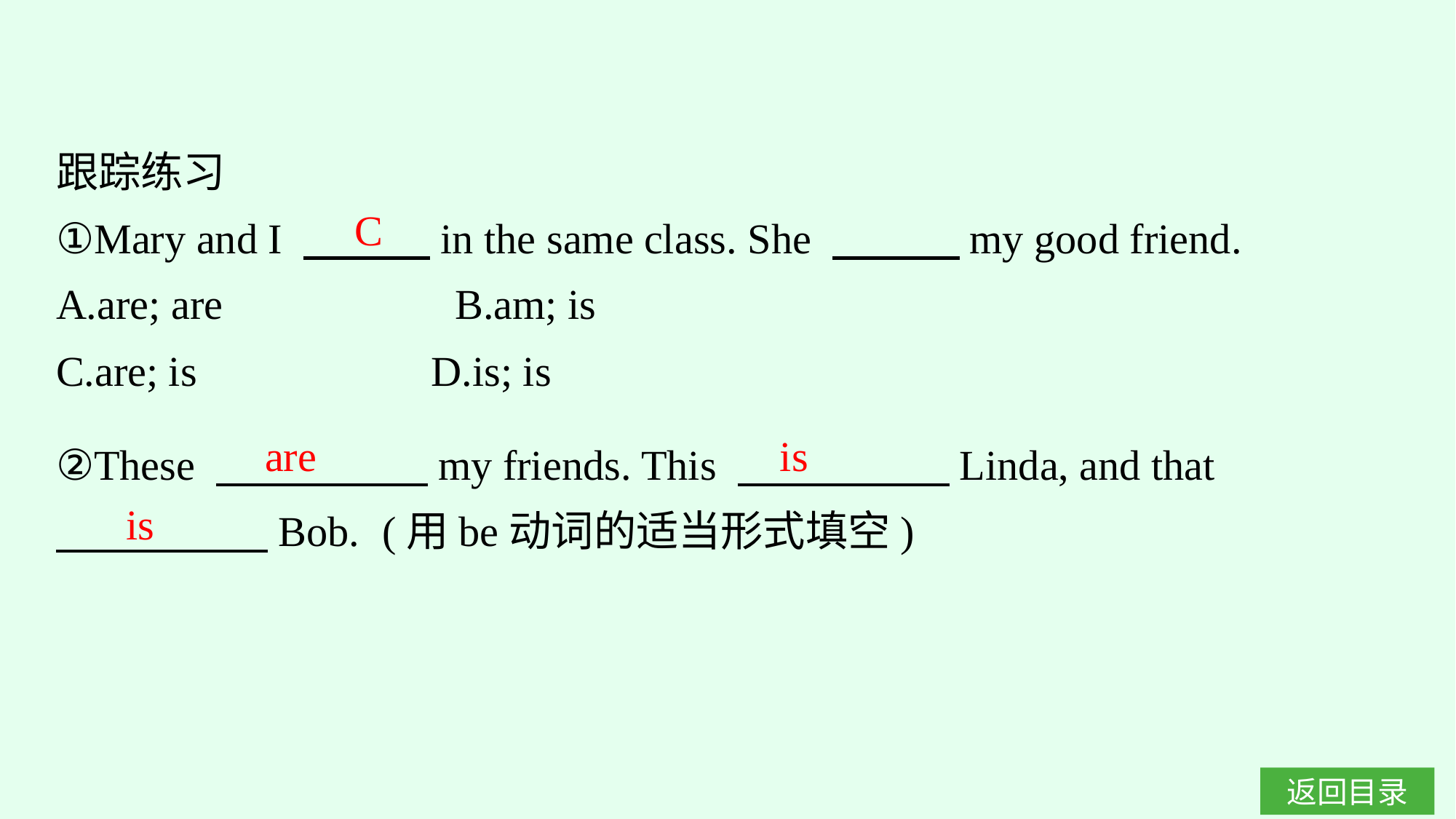

跟踪练习
①Mary and I 　　　in the same class. She 　　　my good friend.
A.are; are　　　　　B.am; is
C.are; is			D.is; is
C
②These 　　　　　my friends. This 　　　　　Linda, and that
　　　　　Bob.  (用be动词的适当形式填空)
are
is
is